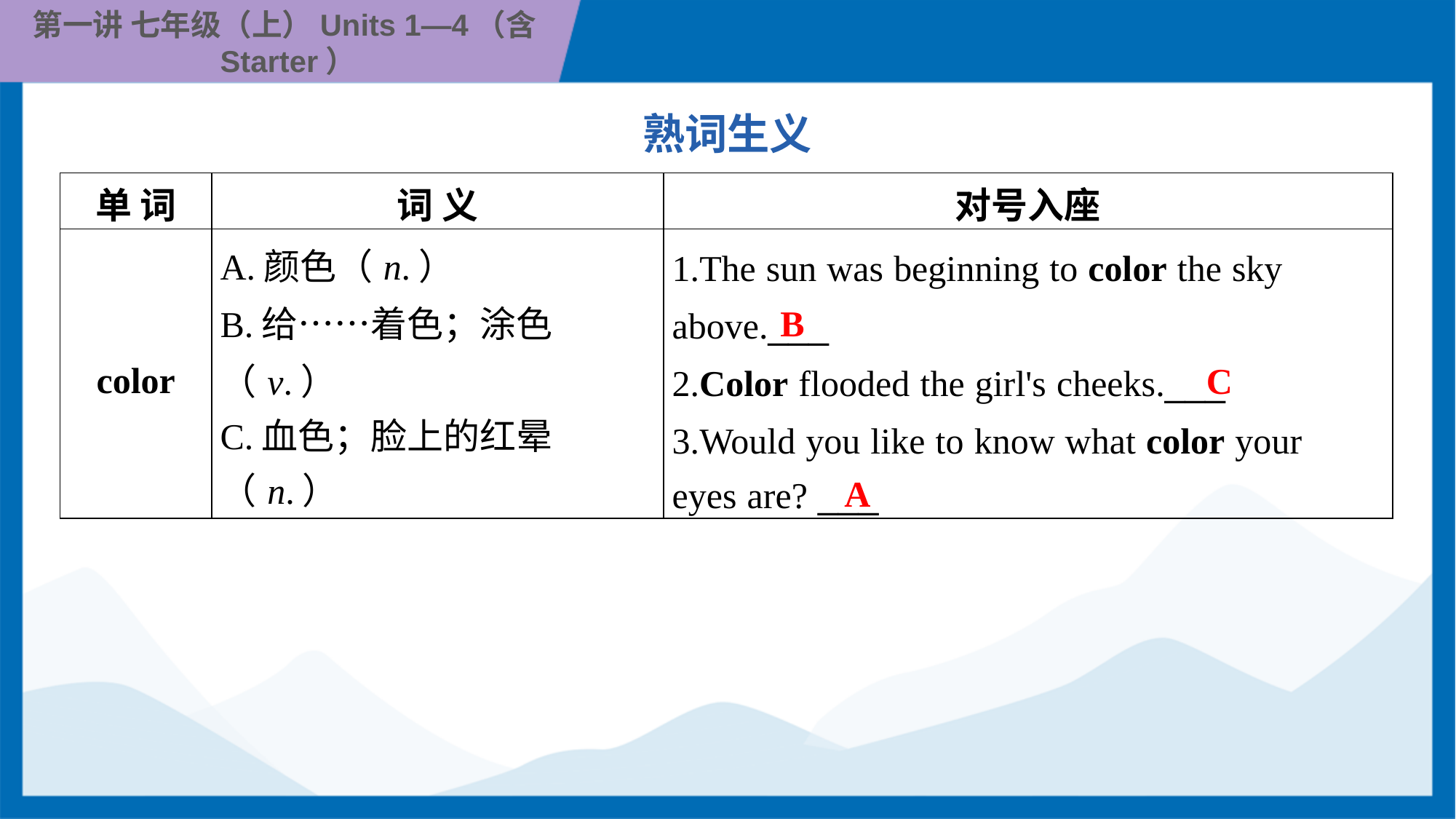

熟词生义
| 单 词 | 词 义 | 对号入座 |
| --- | --- | --- |
| color | A.颜色（n.） B.给……着色；涂色（v.） C.血色；脸上的红晕（n.） | 1.The sun was beginning to color the sky above.\_\_\_ 2.Color flooded the girl's cheeks.\_\_\_ 3.Would you like to know what color your eyes are? \_\_\_ |
B
C
A